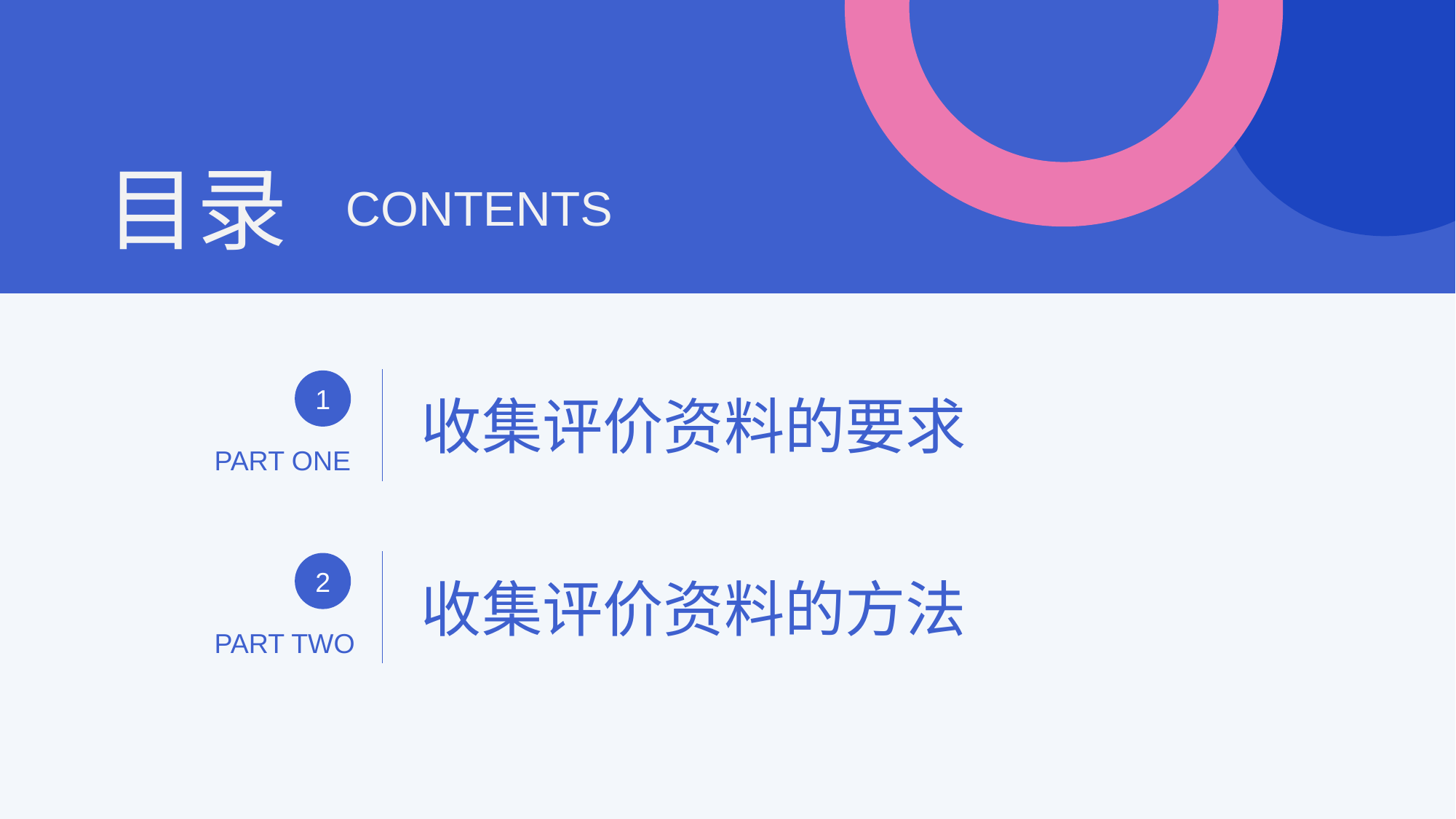

目录
CONTENTS
1
收集评价资料的要求
PART ONE
2
收集评价资料的方法
PART TWO